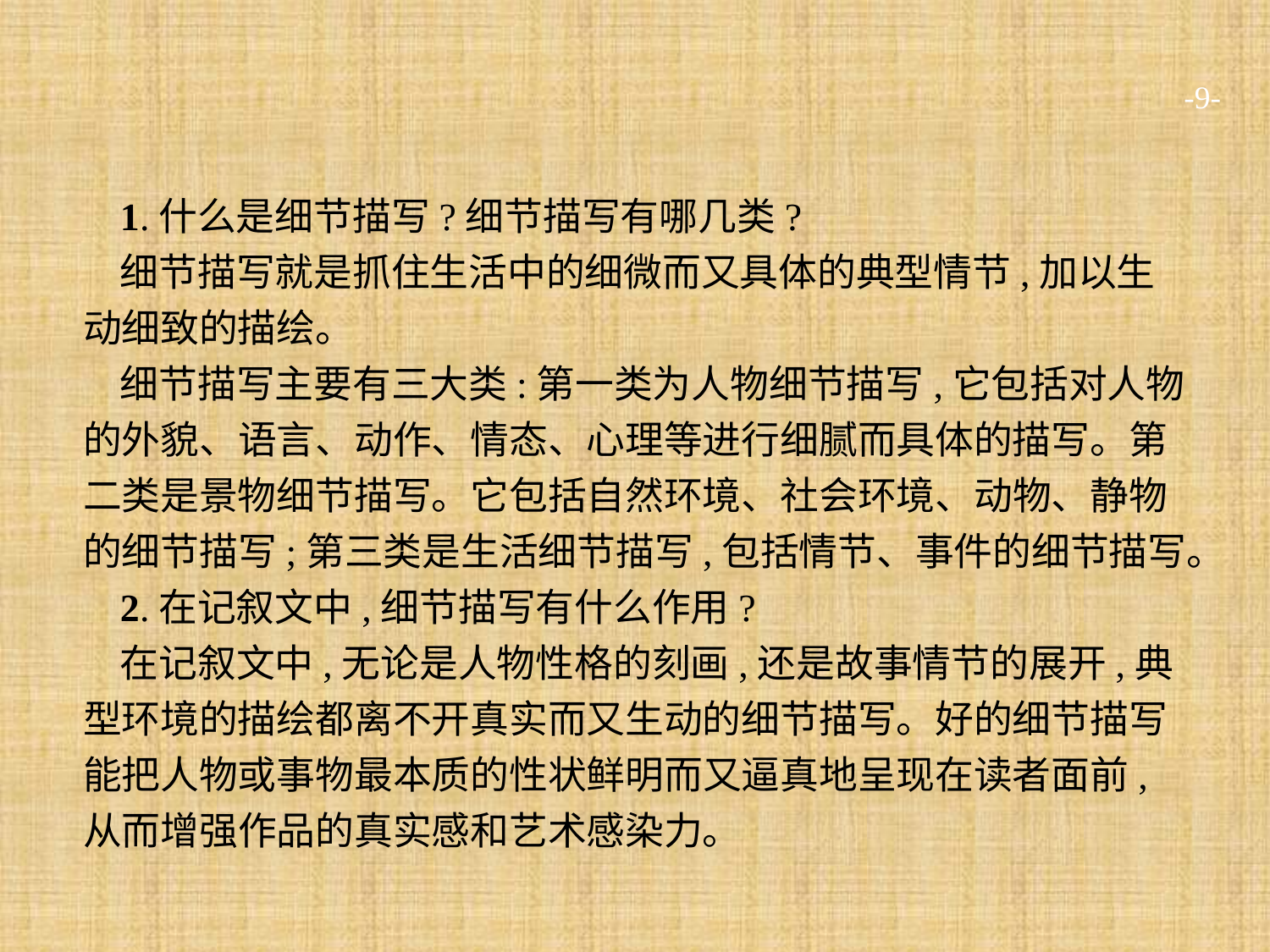

-9-
1.什么是细节描写?细节描写有哪几类?
细节描写就是抓住生活中的细微而又具体的典型情节,加以生动细致的描绘。
细节描写主要有三大类:第一类为人物细节描写,它包括对人物的外貌、语言、动作、情态、心理等进行细腻而具体的描写。第二类是景物细节描写。它包括自然环境、社会环境、动物、静物的细节描写;第三类是生活细节描写,包括情节、事件的细节描写。
2.在记叙文中,细节描写有什么作用?
在记叙文中,无论是人物性格的刻画,还是故事情节的展开,典型环境的描绘都离不开真实而又生动的细节描写。好的细节描写能把人物或事物最本质的性状鲜明而又逼真地呈现在读者面前,从而增强作品的真实感和艺术感染力。